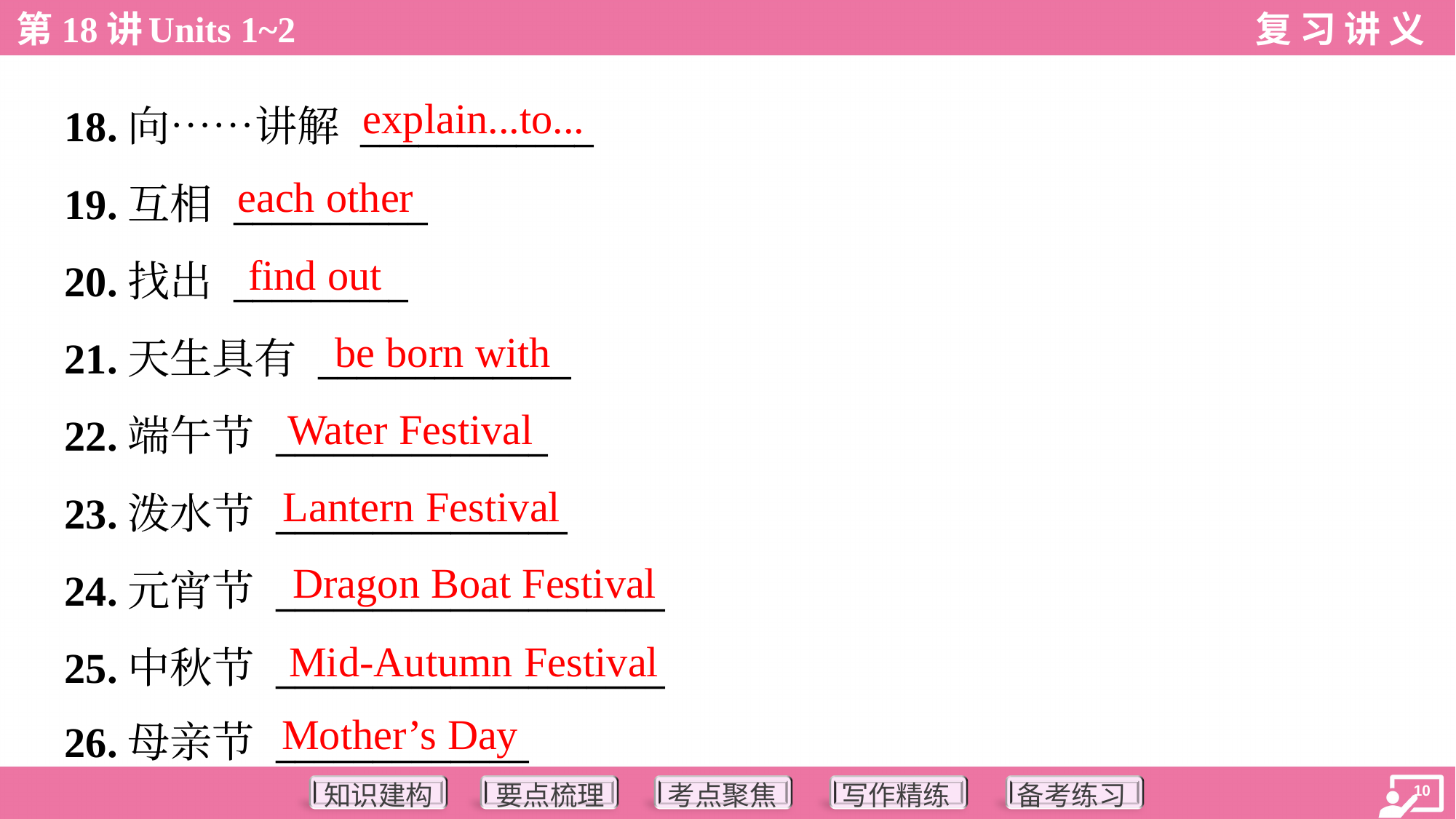

explain...to...
18.向……讲解 ____________
19.互相 __________
20.找出 _________
21.天生具有 _____________
22.端午节 ______________
23.泼水节 _______________
24.元宵节 ____________________
25.中秋节 ____________________
26.母亲节 _____________
each other
find out
be born with
Water Festival
Lantern Festival
Dragon Boat Festival
Mid-Autumn Festival
Mother’s Day